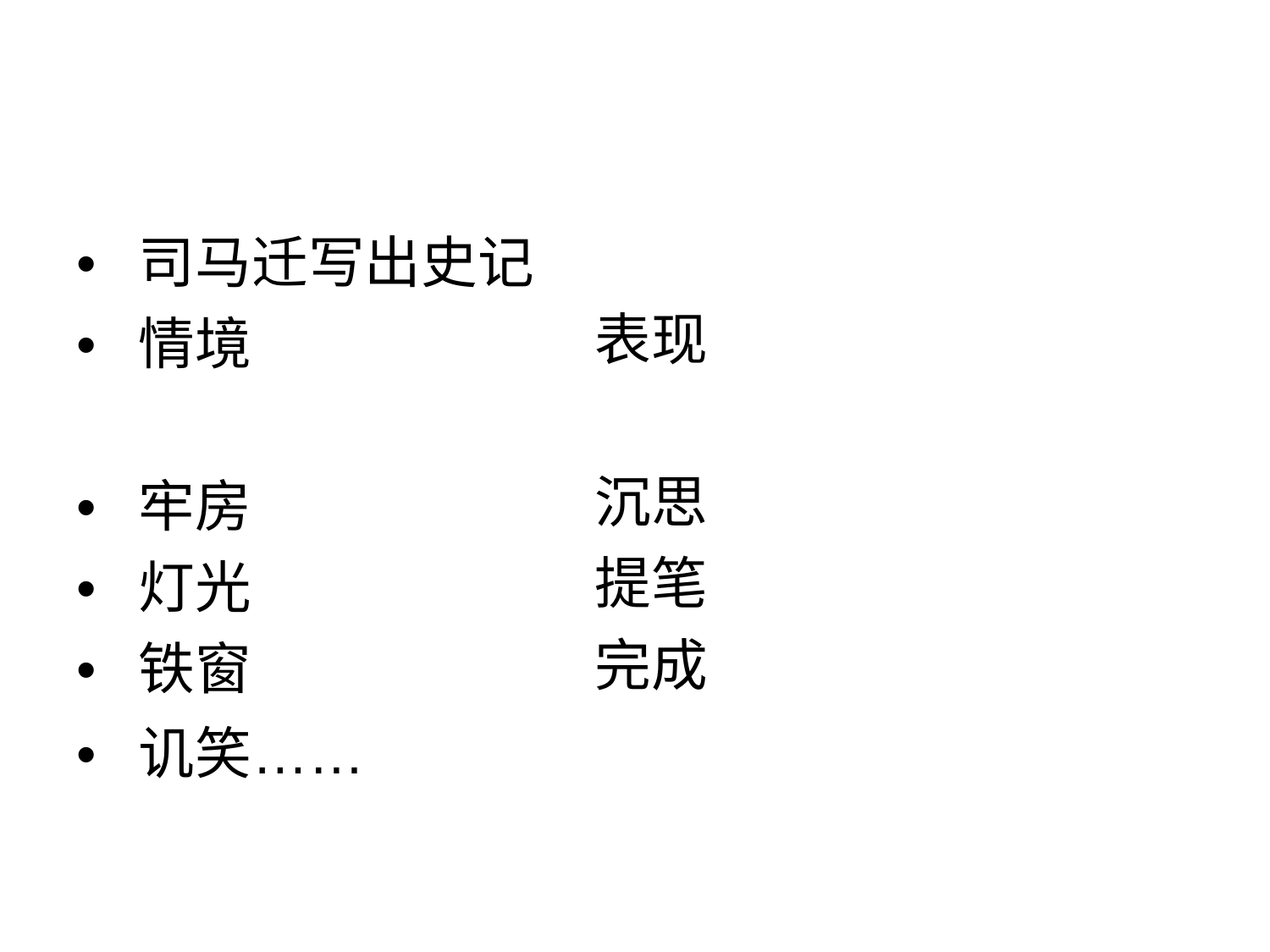

• 司马迁写出史记
• 情境
表现
• 牢房
沉思
提笔
完成
• 灯光
• 铁窗
• 讥笑……